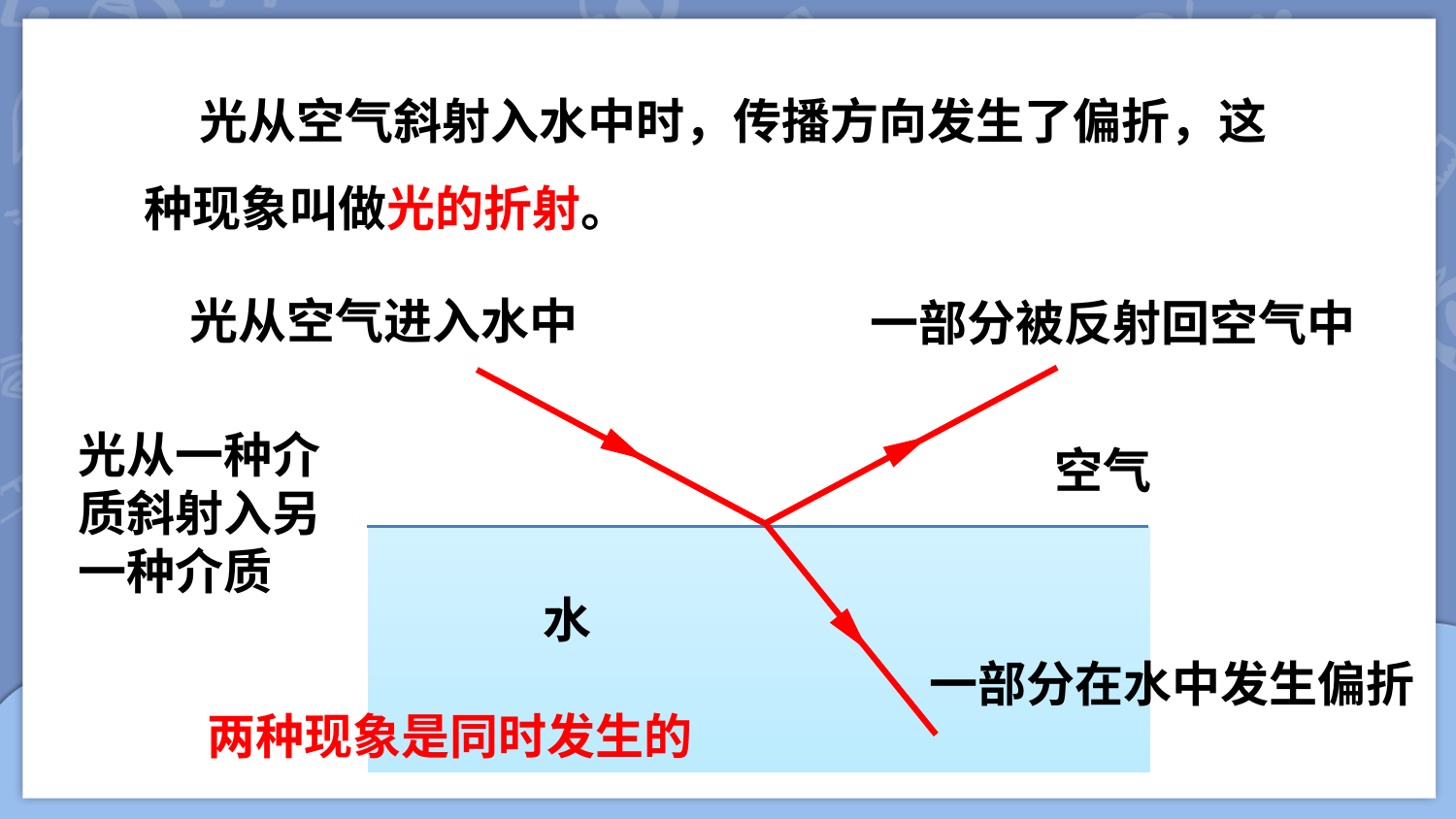

光从空气斜射入水中时，传播方向发生了偏折，这种现象叫做光的折射。

光从空气进入水中
一部分被反射回空气中
光从一种介质斜射入另一种介质
空气

水
一部分在水中发生偏折
两种现象是同时发生的